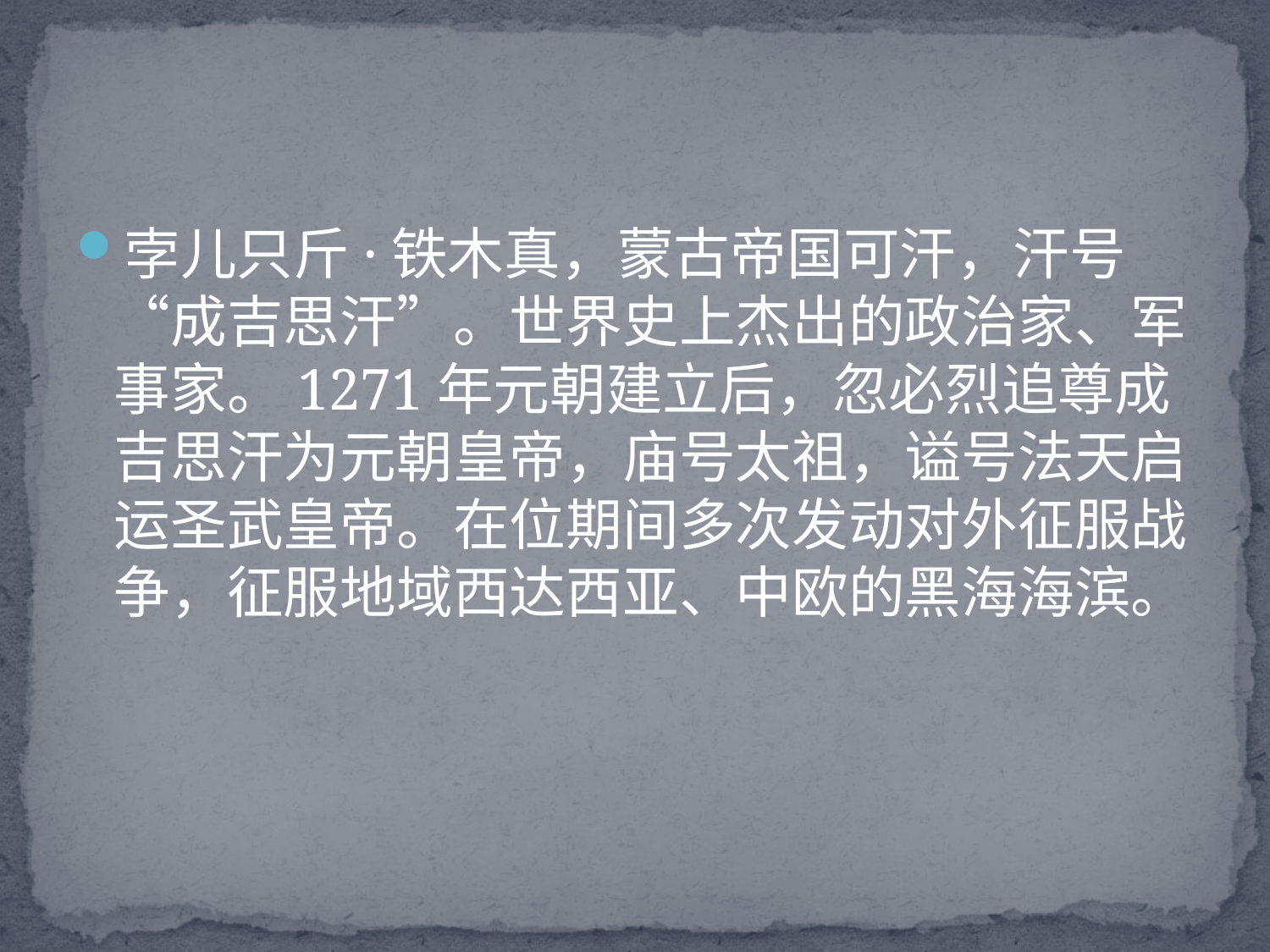

#
孛儿只斤·铁木真，蒙古帝国可汗，汗号“成吉思汗”。世界史上杰出的政治家、军事家。1271年元朝建立后，忽必烈追尊成吉思汗为元朝皇帝，庙号太祖，谥号法天启运圣武皇帝。在位期间多次发动对外征服战争，征服地域西达西亚、中欧的黑海海滨。